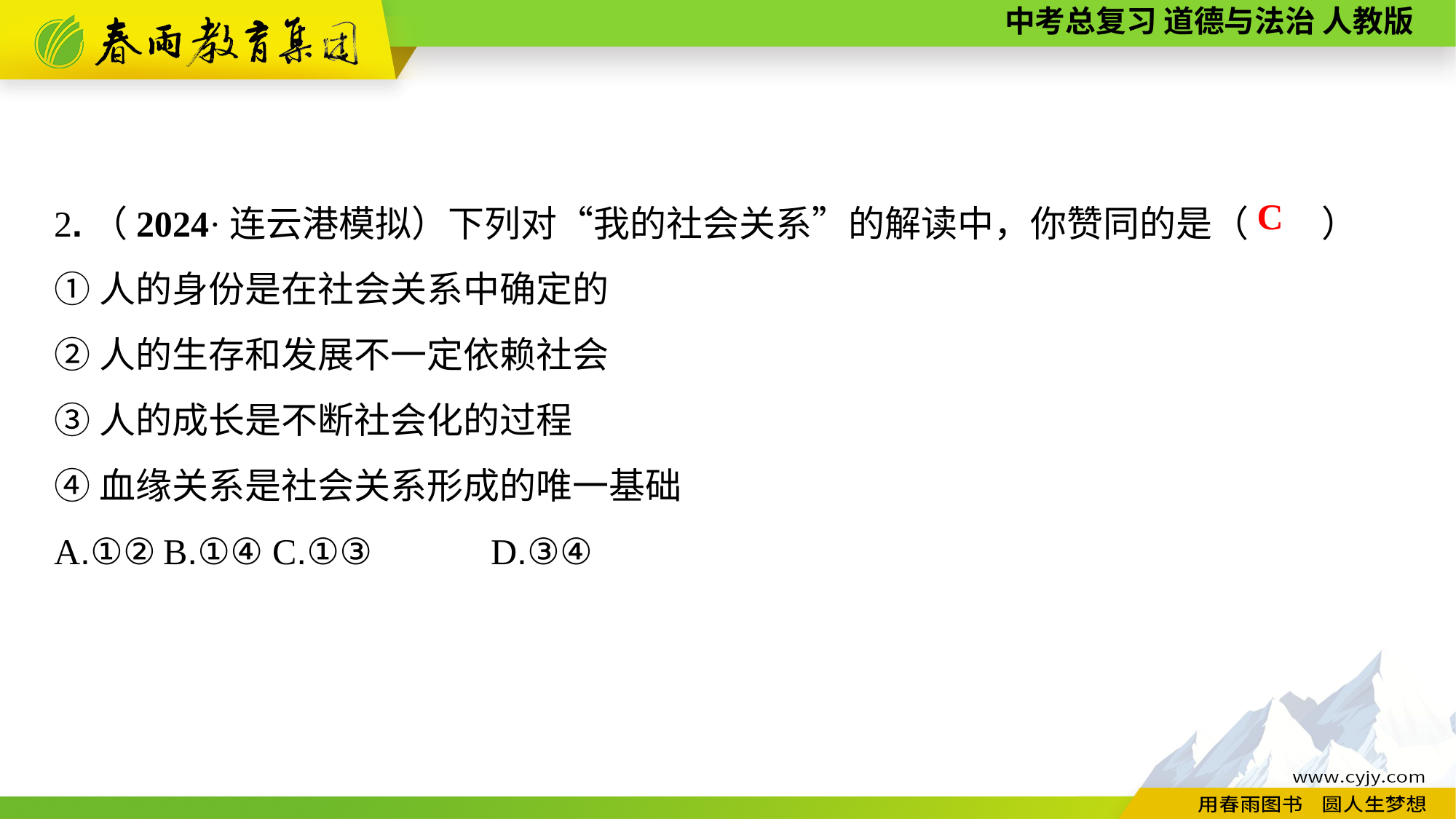

2.（2024·连云港模拟）下列对“我的社会关系”的解读中，你赞同的是（　　）
①人的身份是在社会关系中确定的
②人的生存和发展不一定依赖社会
③人的成长是不断社会化的过程
④血缘关系是社会关系形成的唯一基础
A.①②	B.①④	C.①③		D.③④
C